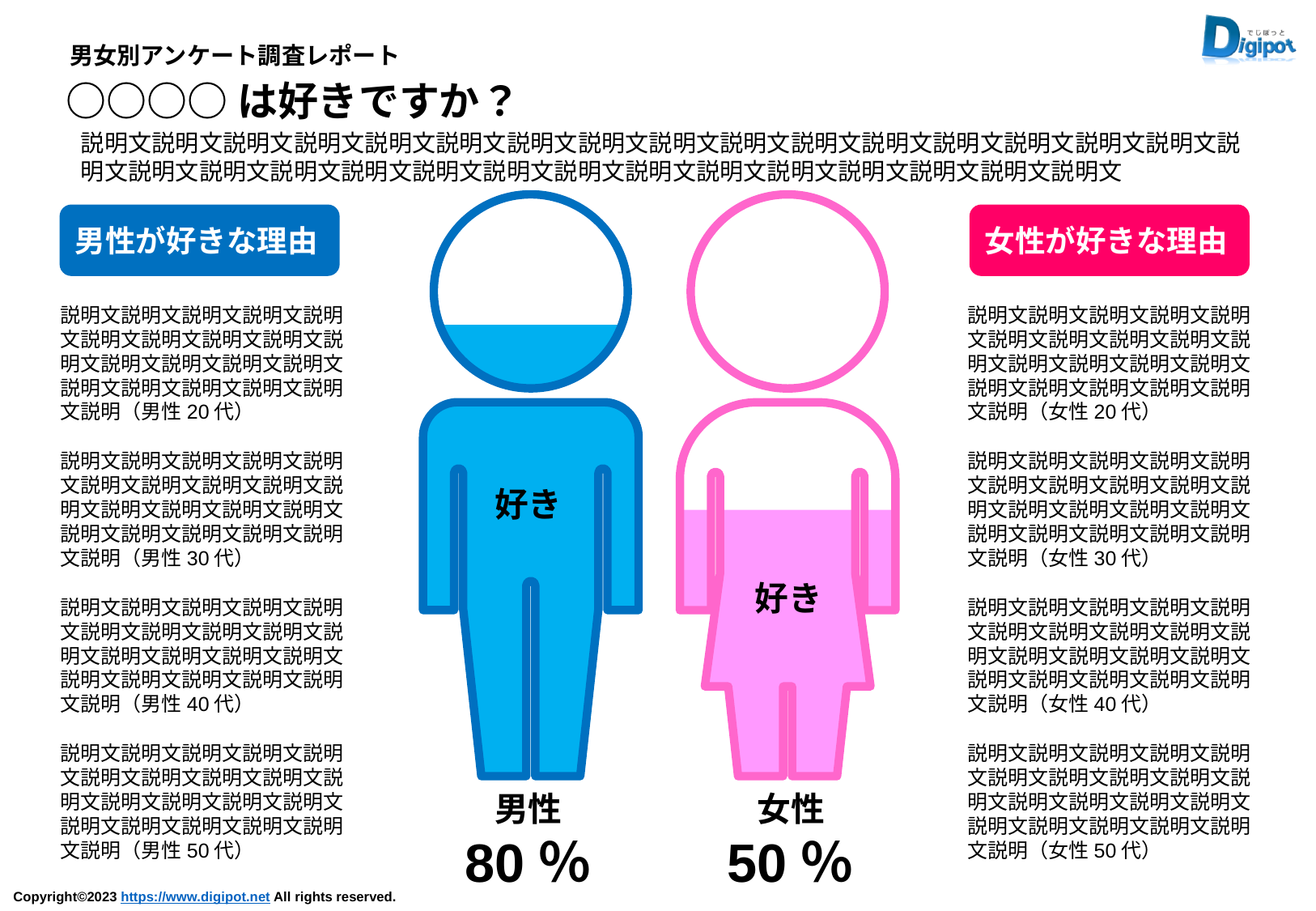

男女別アンケート調査レポート
○○○○は好きですか？
説明文説明文説明文説明文説明文説明文説明文説明文説明文説明文説明文説明文説明文説明文説明文説明文説明文説明文説明文説明文説明文説明文説明文説明文説明文説明文説明文説明文説明文説明文説明文

男性が好きな理由
女性が好きな理由
説明文説明文説明文説明文説明文説明文説明文説明文説明文説明文説明文説明文説明文説明文説明文説明文説明文説明文説明文説明（男性20代）
説明文説明文説明文説明文説明文説明文説明文説明文説明文説明文説明文説明文説明文説明文説明文説明文説明文説明文説明文説明（女性20代）

説明文説明文説明文説明文説明文説明文説明文説明文説明文説明文説明文説明文説明文説明文説明文説明文説明文説明文説明文説明（男性30代）
説明文説明文説明文説明文説明文説明文説明文説明文説明文説明文説明文説明文説明文説明文説明文説明文説明文説明文説明文説明（女性30代）
好き

好き
説明文説明文説明文説明文説明文説明文説明文説明文説明文説明文説明文説明文説明文説明文説明文説明文説明文説明文説明文説明（男性40代）
説明文説明文説明文説明文説明文説明文説明文説明文説明文説明文説明文説明文説明文説明文説明文説明文説明文説明文説明文説明（女性40代）
説明文説明文説明文説明文説明文説明文説明文説明文説明文説明文説明文説明文説明文説明文説明文説明文説明文説明文説明文説明（男性50代）
説明文説明文説明文説明文説明文説明文説明文説明文説明文説明文説明文説明文説明文説明文説明文説明文説明文説明文説明文説明（女性50代）
男性
80％
女性
50％